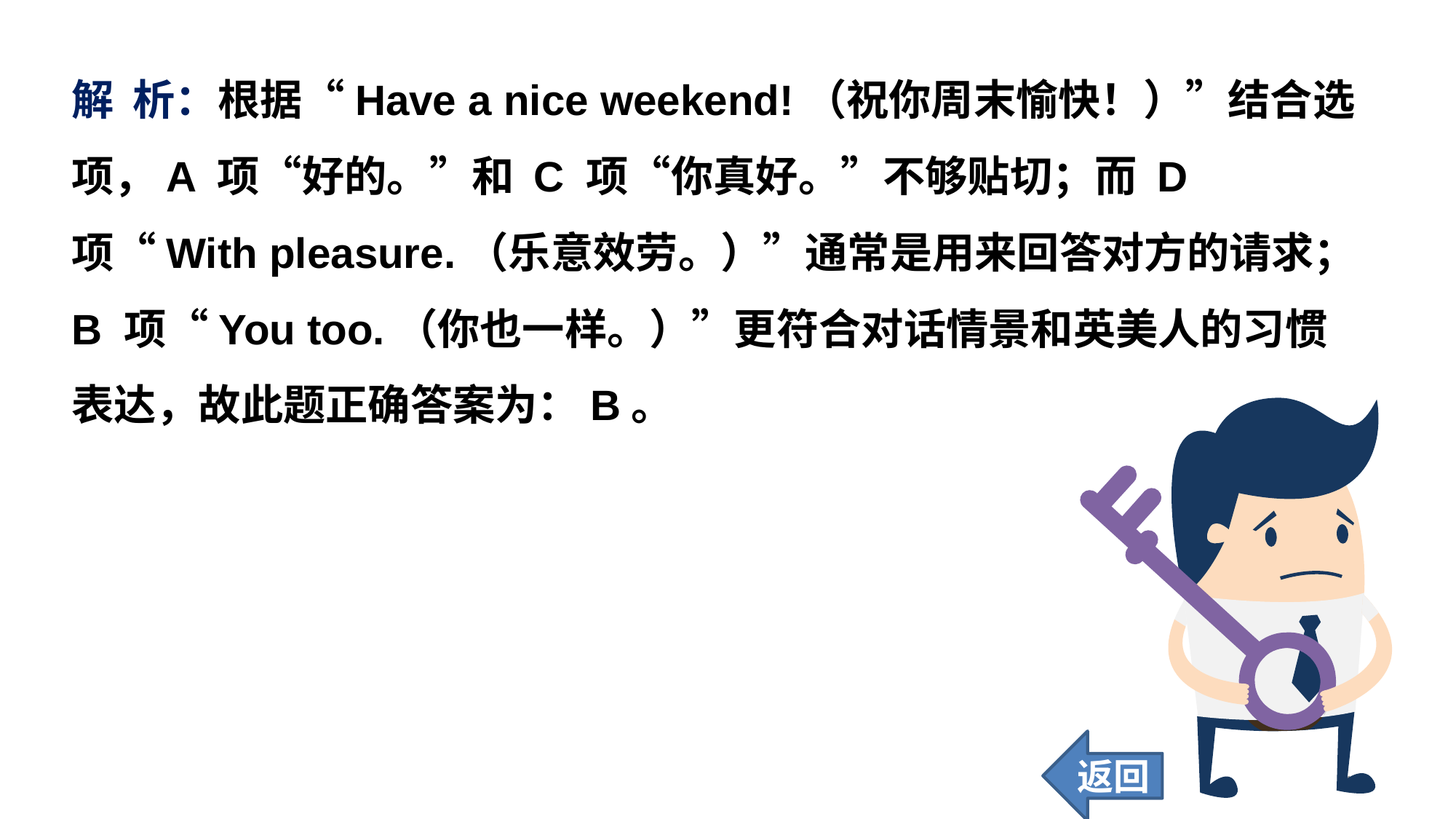

解  析：根据“Have a nice weekend!（祝你周末愉快！）”结合选项，A 项“好的。”和 C 项“你真好。”不够贴切；而 D 项“With pleasure.（乐意效劳。）”通常是用来回答对方的请求；B 项“You too.（你也一样。）”更符合对话情景和英美人的习惯表达，故此题正确答案为：B。

返回
120